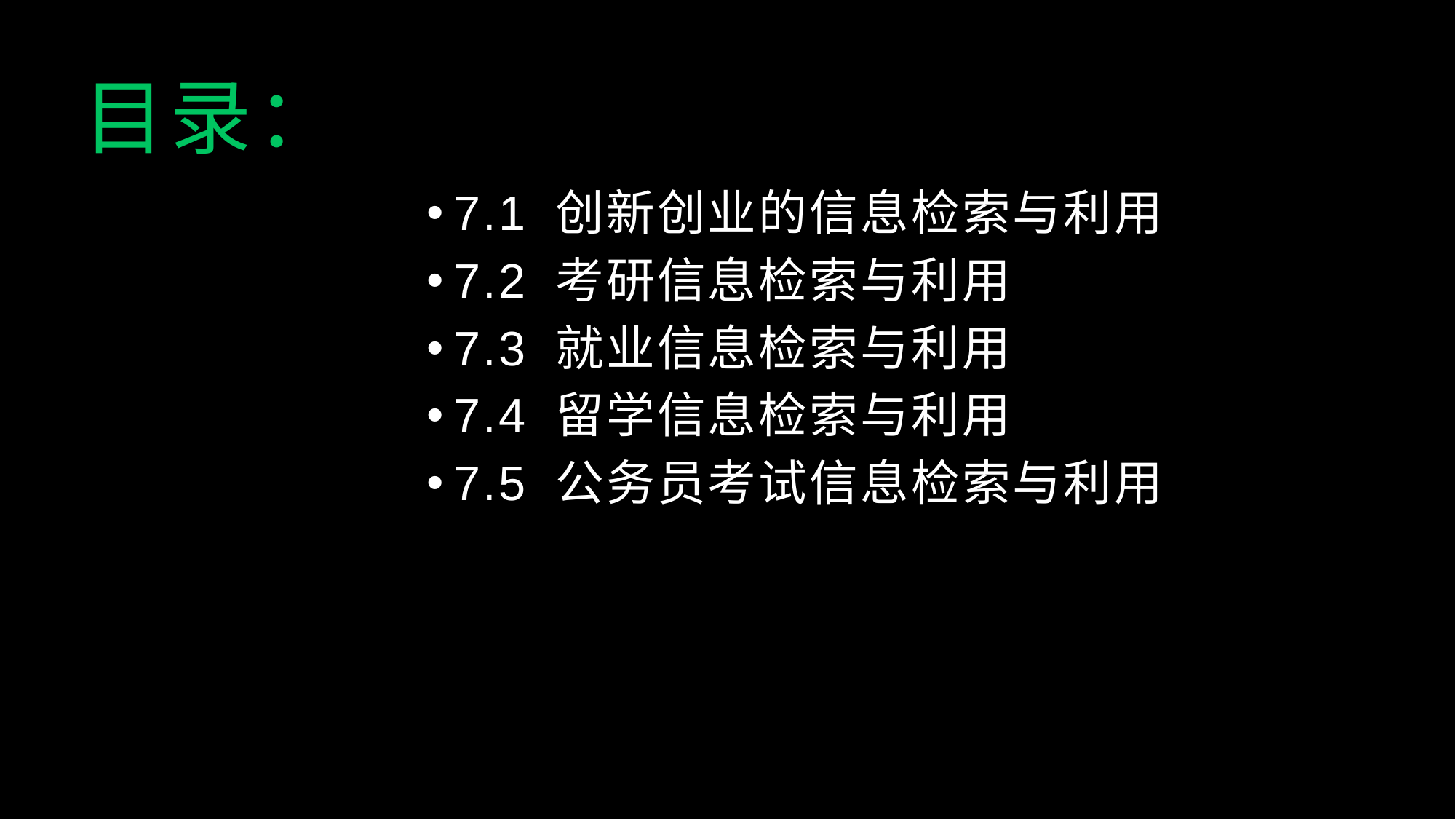

目录：
7.1 创新创业的信息检索与利用
7.2 考研信息检索与利用
7.3 就业信息检索与利用
7.4 留学信息检索与利用
7.5 公务员考试信息检索与利用